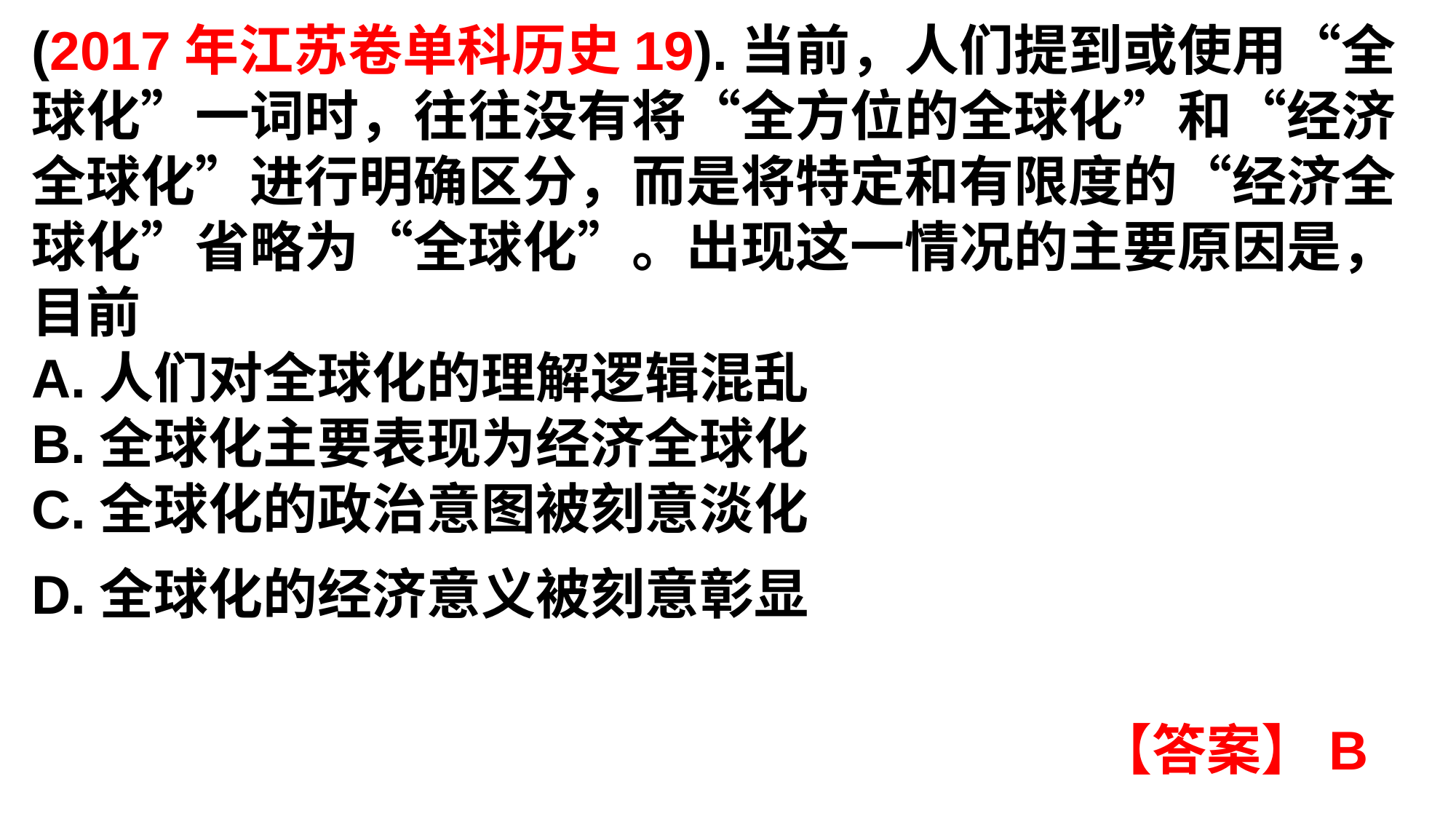

(2017年江苏卷单科历史19).当前，人们提到或使用“全球化”一词时，往往没有将“全方位的全球化”和“经济全球化”进行明确区分，而是将特定和有限度的“经济全球化”省略为“全球化”。出现这一情况的主要原因是，目前A.人们对全球化的理解逻辑混乱B.全球化主要表现为经济全球化C.全球化的政治意图被刻意淡化D.全球化的经济意义被刻意彰显

【答案】B